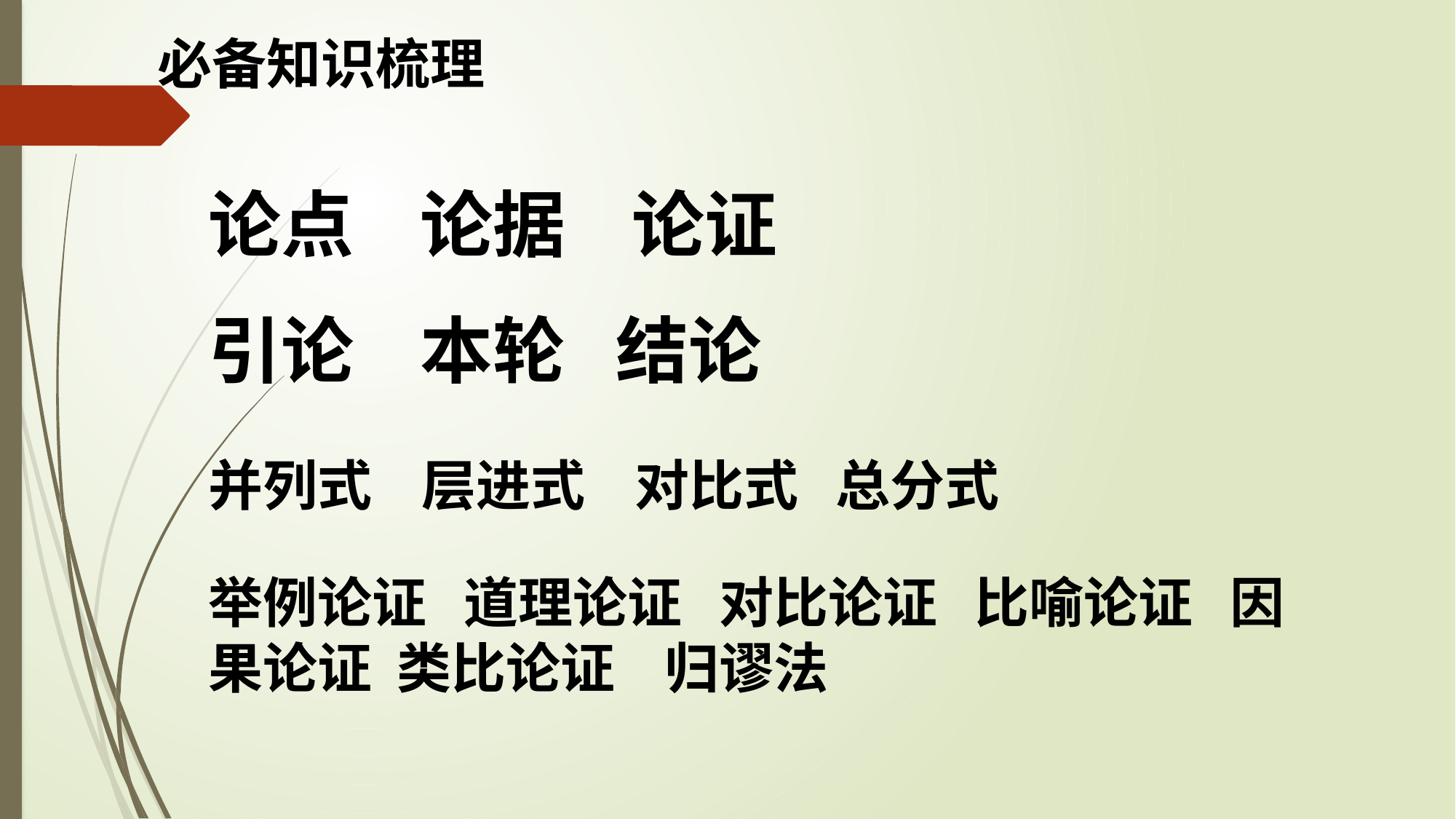

必备知识梳理
论点    论据    论证
引论    本轮   结论
并列式    层进式    对比式   总分式

举例论证   道理论证   对比论证   比喻论证   因果论证  类比论证    归谬法